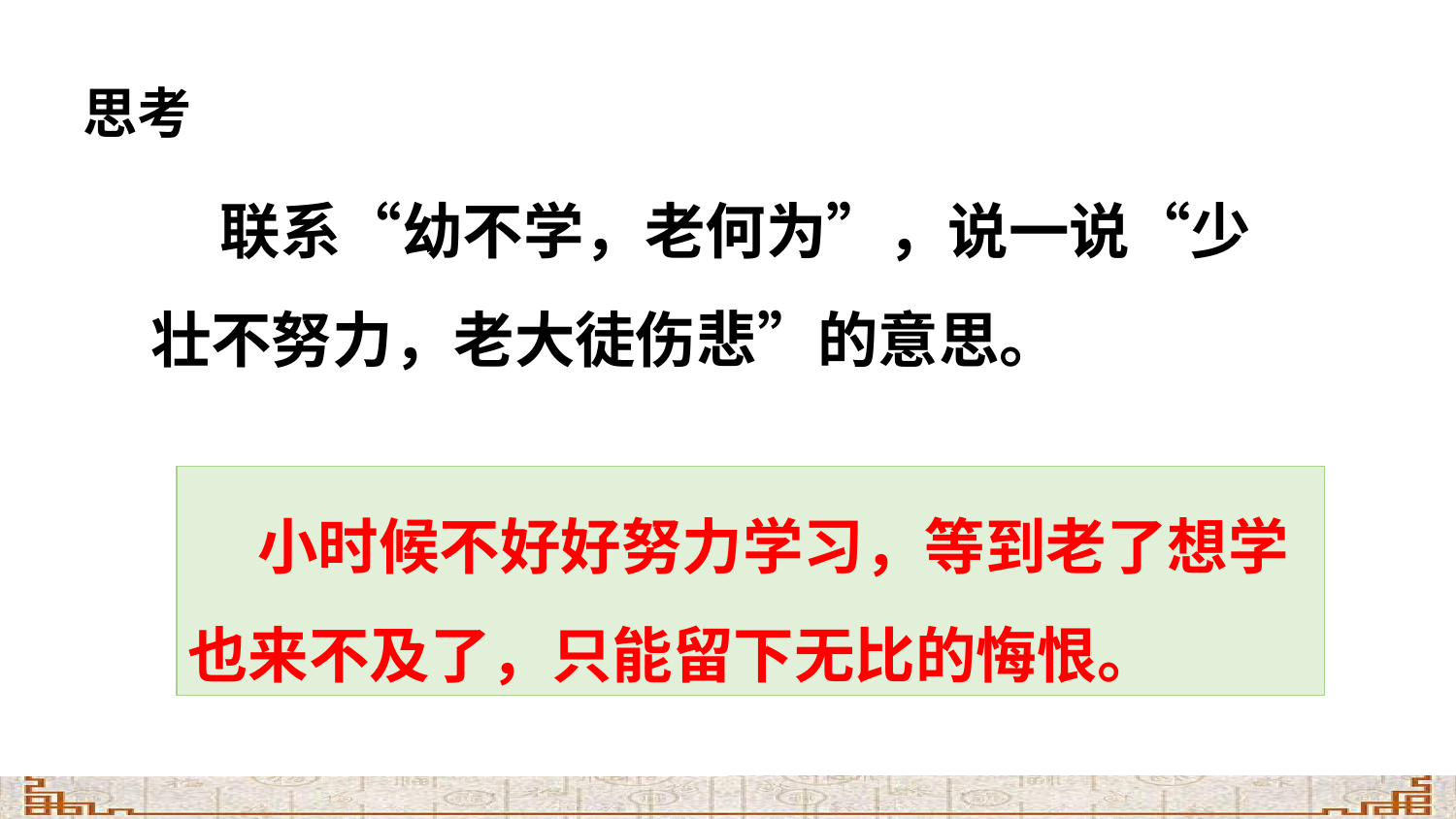

思考
    联系“幼不学，老何为”，说一说“少壮不努力，老大徒伤悲”的意思。
    小时候不好好努力学习，等到老了想学也来不及了，只能留下无比的悔恨。